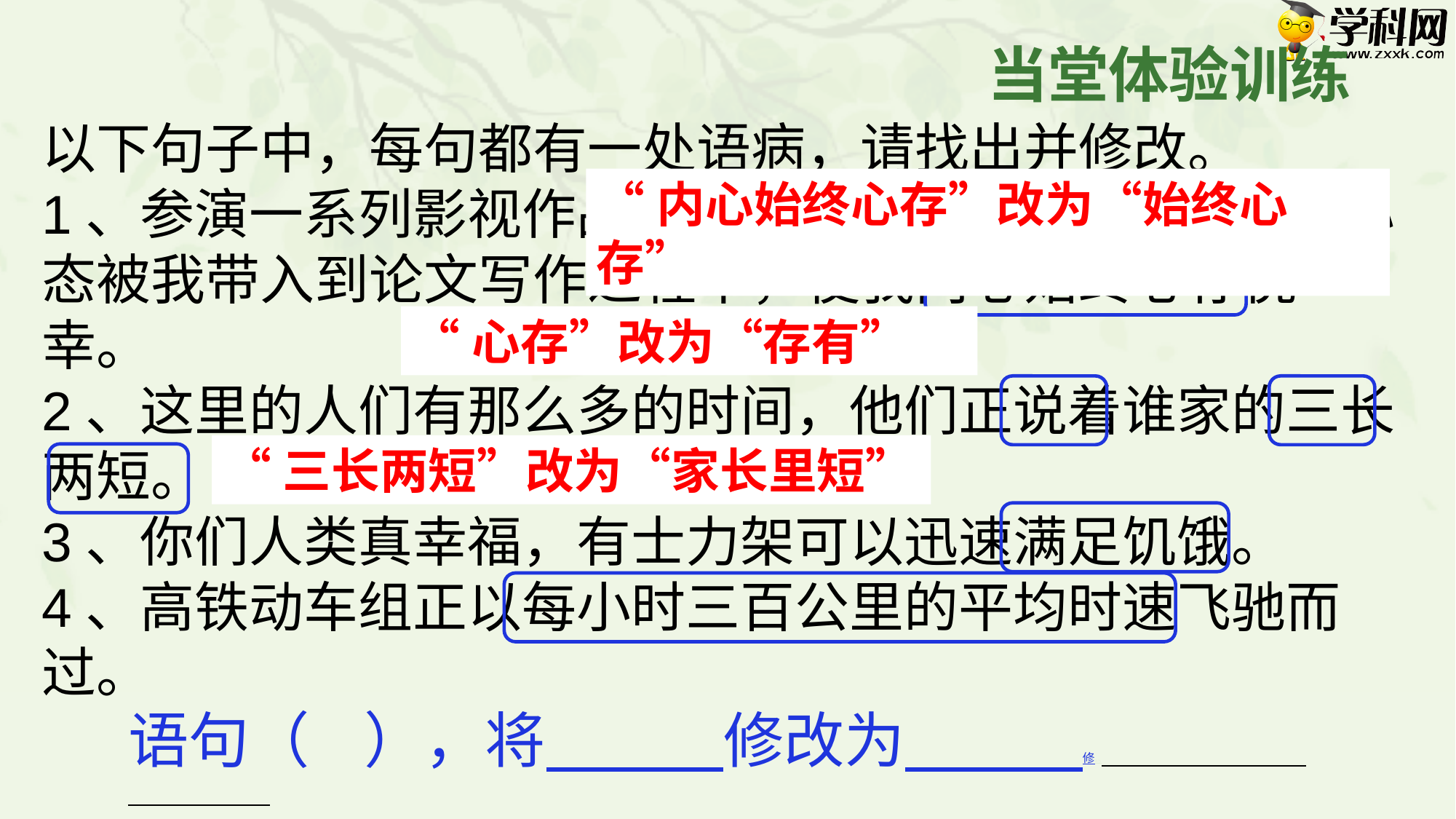

当堂体验训练
以下句子中，每句都有一处语病，请找出并修改。
1、参演一系列影视作品后，我开始飘飘然。这种不良心态被我带入到论文写作过程中，使我内心始终心存侥幸。
2、这里的人们有那么多的时间，他们正说着谁家的三长两短。
3、你们人类真幸福，有士力架可以迅速满足饥饿。
4、高铁动车组正以每小时三百公里的平均时速飞驰而过。

“内心始终心存”改为“始终心存”

“心存”改为“存有”

“三长两短”改为“家长里短”

语句（    ），将             修改为             修改为